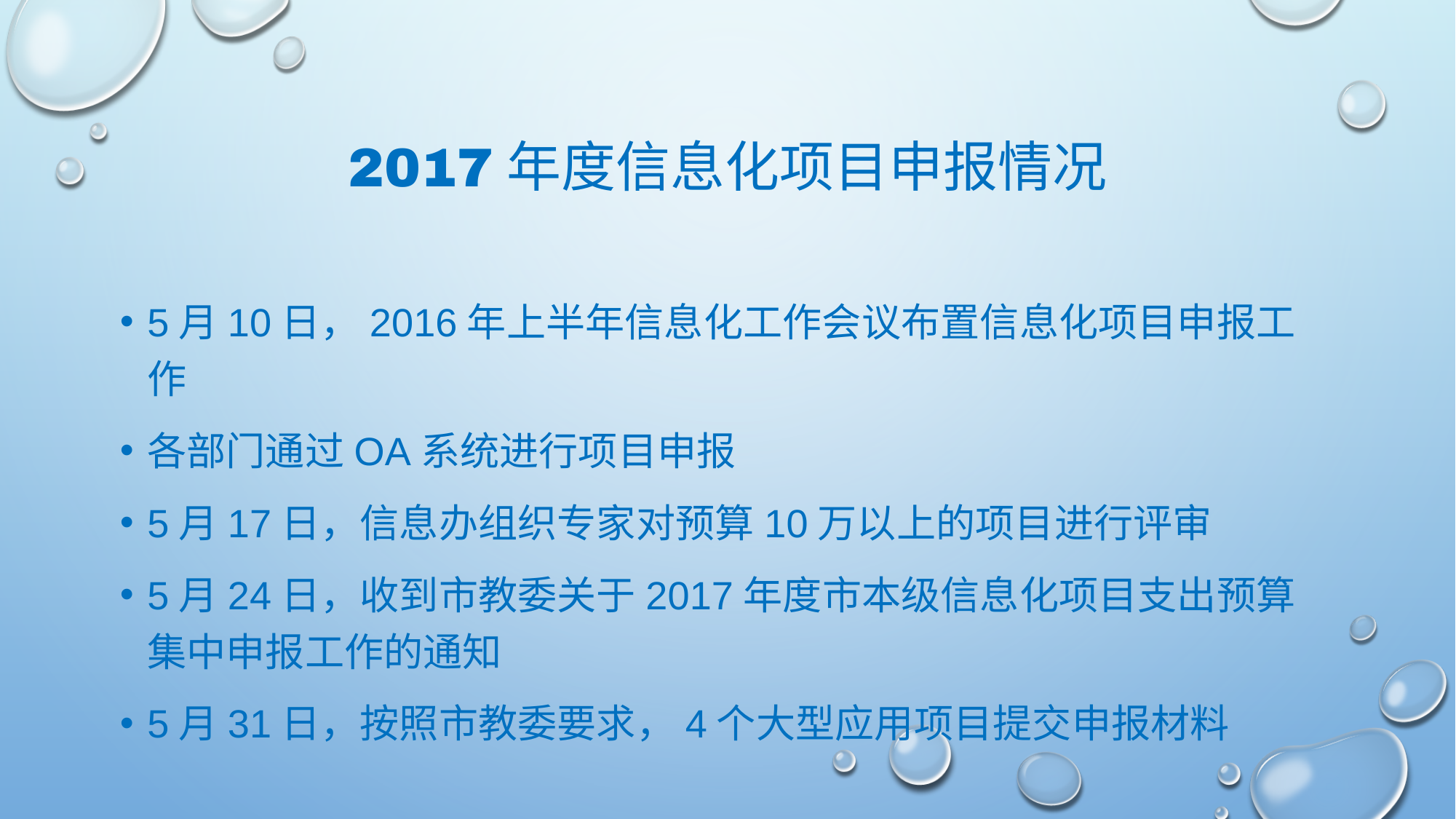

# 2017年度信息化项目申报情况
5月10日，2016年上半年信息化工作会议布置信息化项目申报工作
各部门通过OA系统进行项目申报
5月17日，信息办组织专家对预算10万以上的项目进行评审
5月24日，收到市教委关于2017年度市本级信息化项目支出预算集中申报工作的通知
5月31日，按照市教委要求，4个大型应用项目提交申报材料